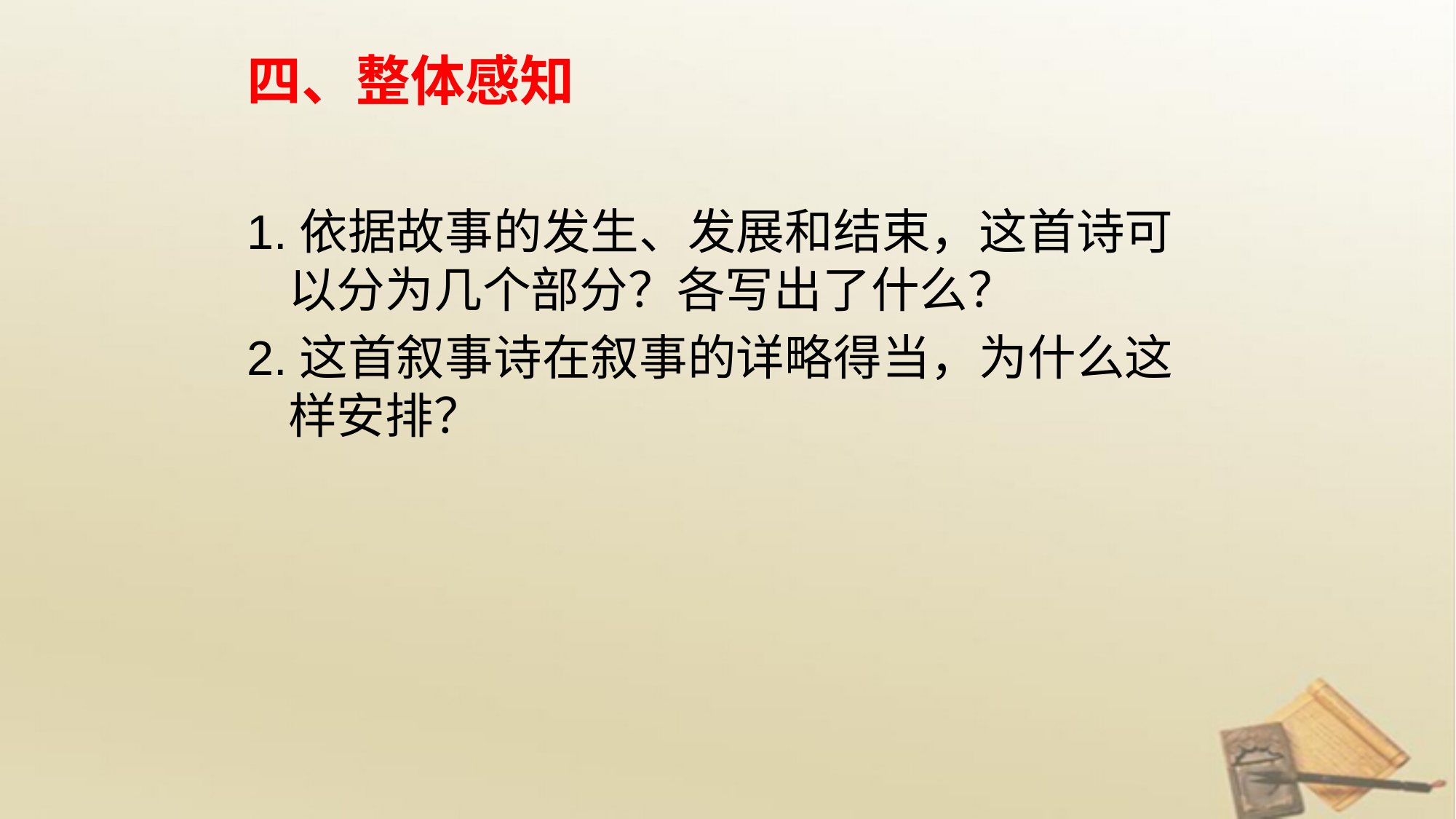

# 四、整体感知

1.依据故事的发生、发展和结束，这首诗可以分为几个部分？各写出了什么？
2.这首叙事诗在叙事的详略得当，为什么这样安排？